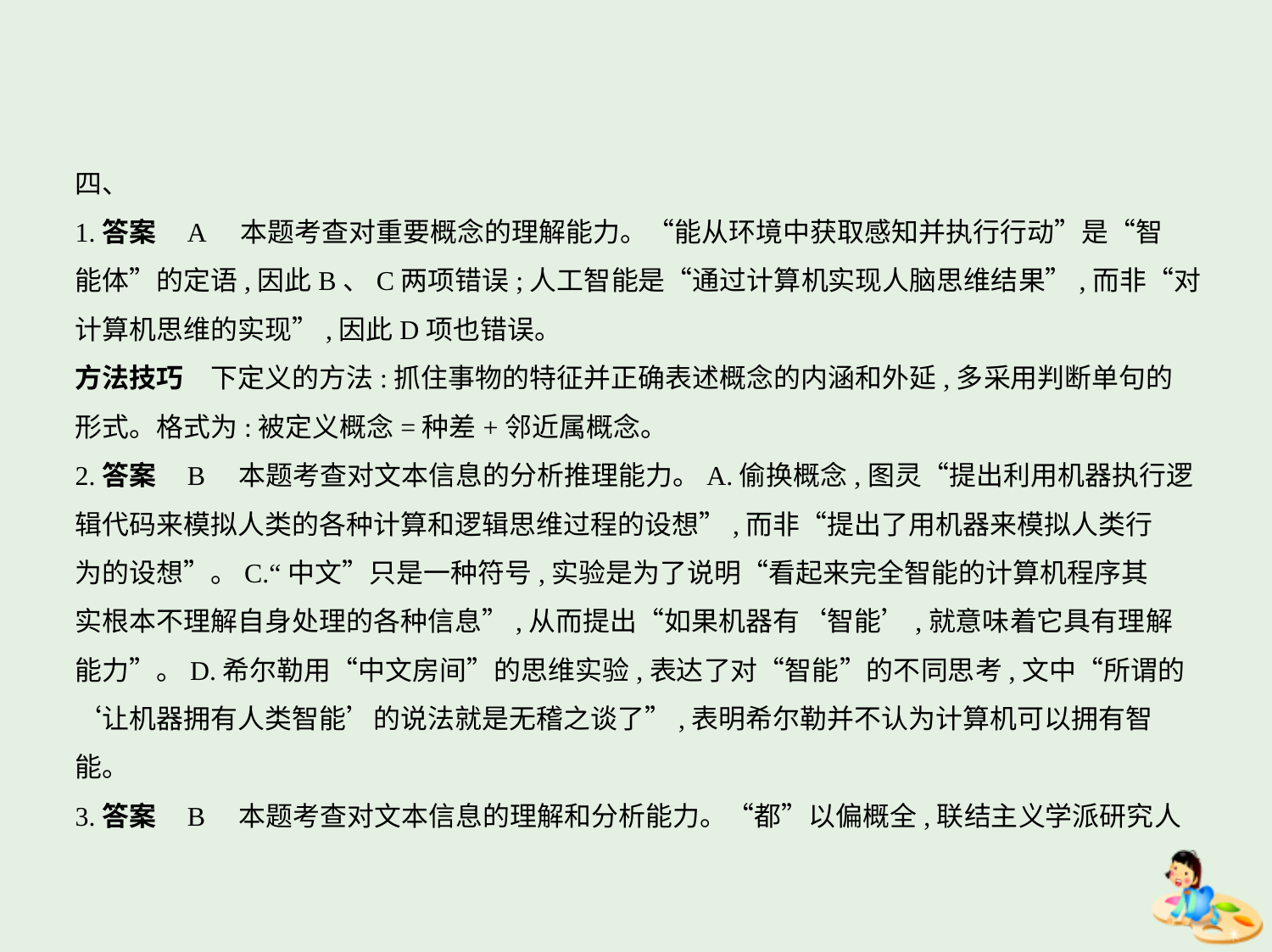

四、
1.答案    A　本题考查对重要概念的理解能力。“能从环境中获取感知并执行行动”是“智
能体”的定语,因此B、C两项错误;人工智能是“通过计算机实现人脑思维结果”,而非“对
计算机思维的实现”,因此D项也错误。
方法技巧　下定义的方法:抓住事物的特征并正确表述概念的内涵和外延,多采用判断单句的
形式。格式为:被定义概念=种差+邻近属概念。
2.答案    B　本题考查对文本信息的分析推理能力。A.偷换概念,图灵“提出利用机器执行逻
辑代码来模拟人类的各种计算和逻辑思维过程的设想”,而非“提出了用机器来模拟人类行
为的设想”。C.“中文”只是一种符号,实验是为了说明“看起来完全智能的计算机程序其
实根本不理解自身处理的各种信息”,从而提出“如果机器有‘智能’,就意味着它具有理解
能力”。D.希尔勒用“中文房间”的思维实验,表达了对“智能”的不同思考,文中“所谓的
‘让机器拥有人类智能’的说法就是无稽之谈了”,表明希尔勒并不认为计算机可以拥有智
能。
3.答案    B　本题考查对文本信息的理解和分析能力。“都”以偏概全,联结主义学派研究人